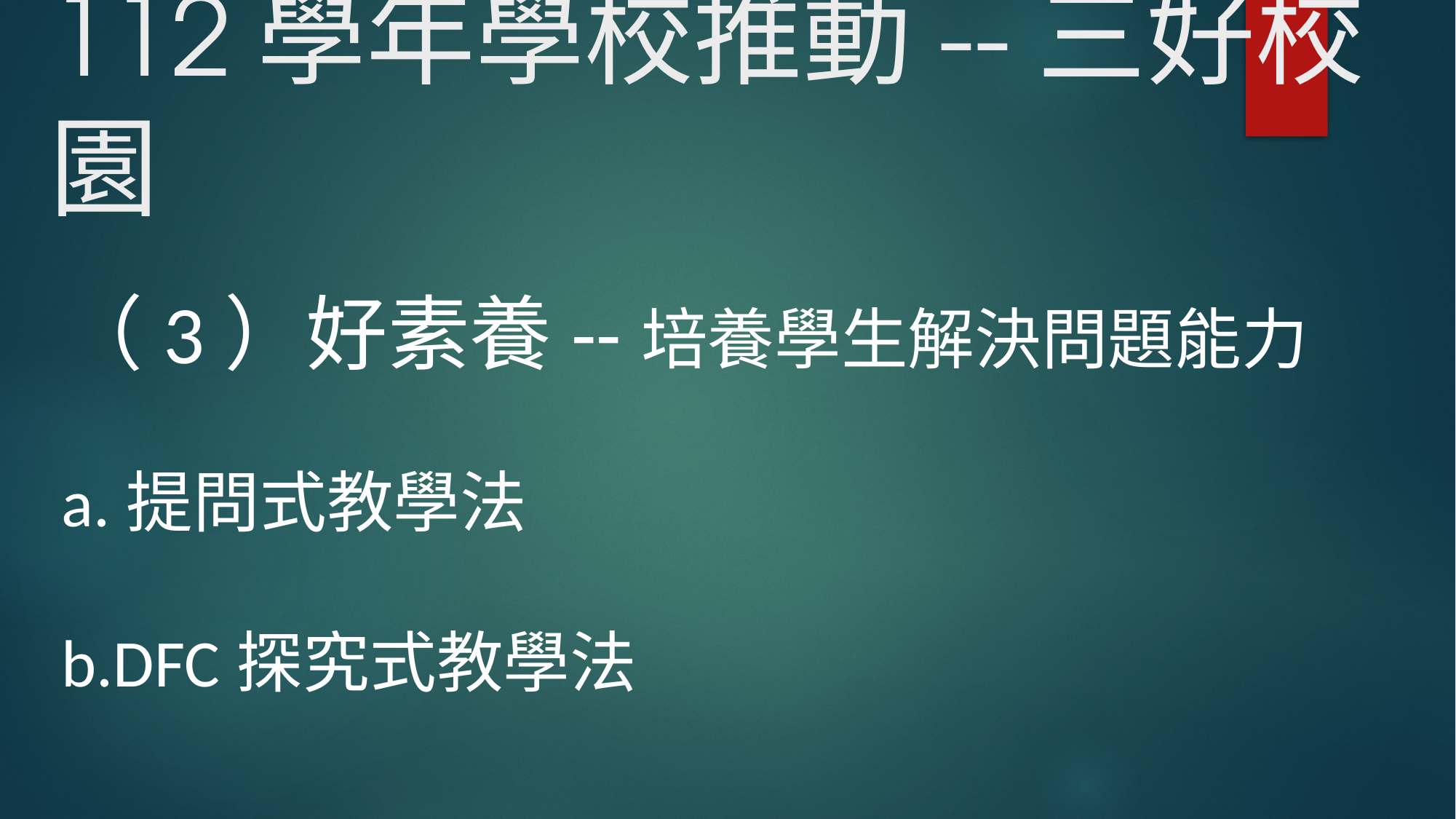

（3）好素養--培養學生解決問題能力

a.提問式教學法

b.DFC探究式教學法

# 112學年學校推動--三好校園